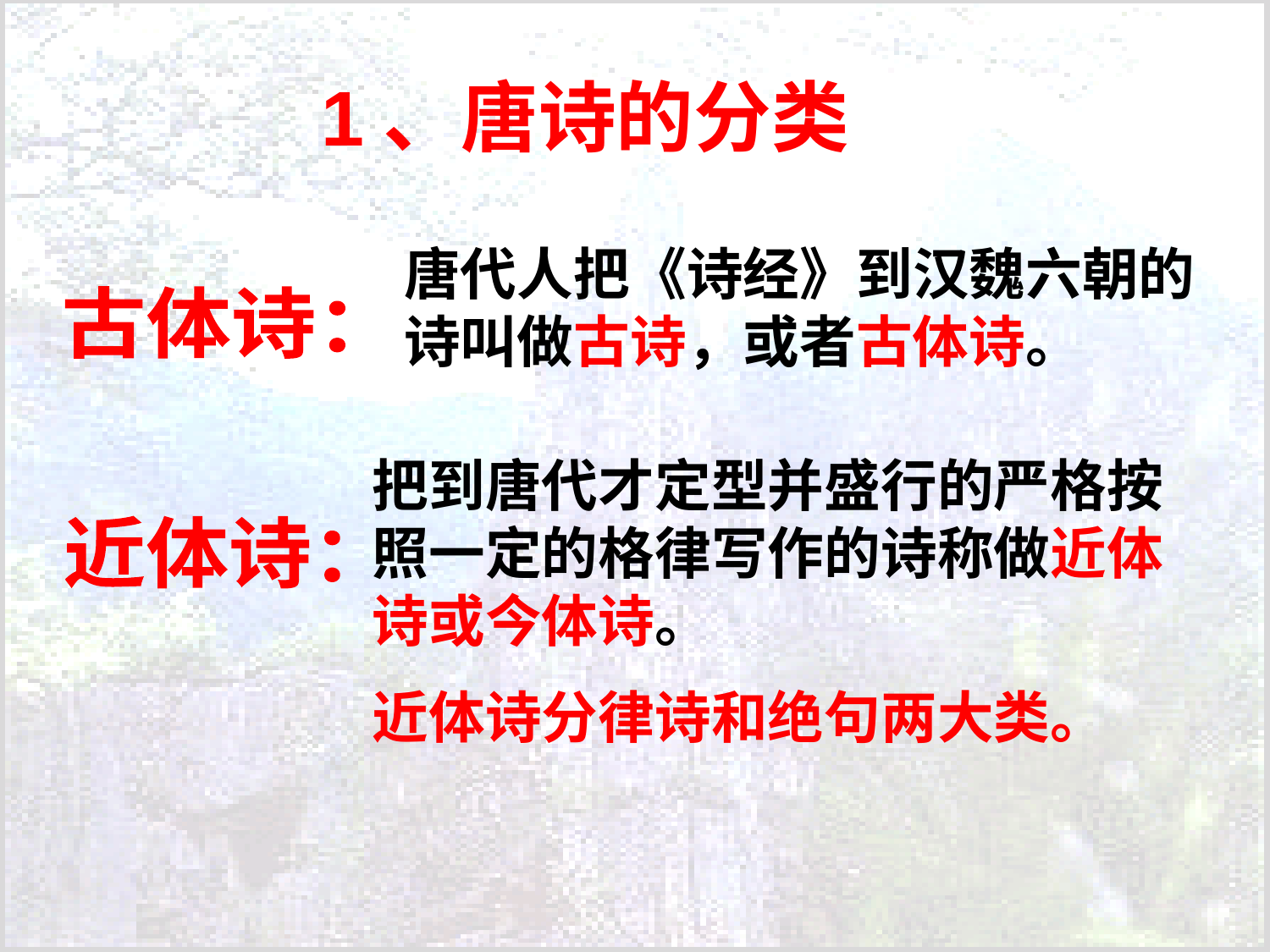

1、唐诗的分类
唐代人把《诗经》到汉魏六朝的诗叫做古诗，或者古体诗。
古体诗：
把到唐代才定型并盛行的严格按照一定的格律写作的诗称做近体诗或今体诗。
近体诗分律诗和绝句两大类。
近体诗：